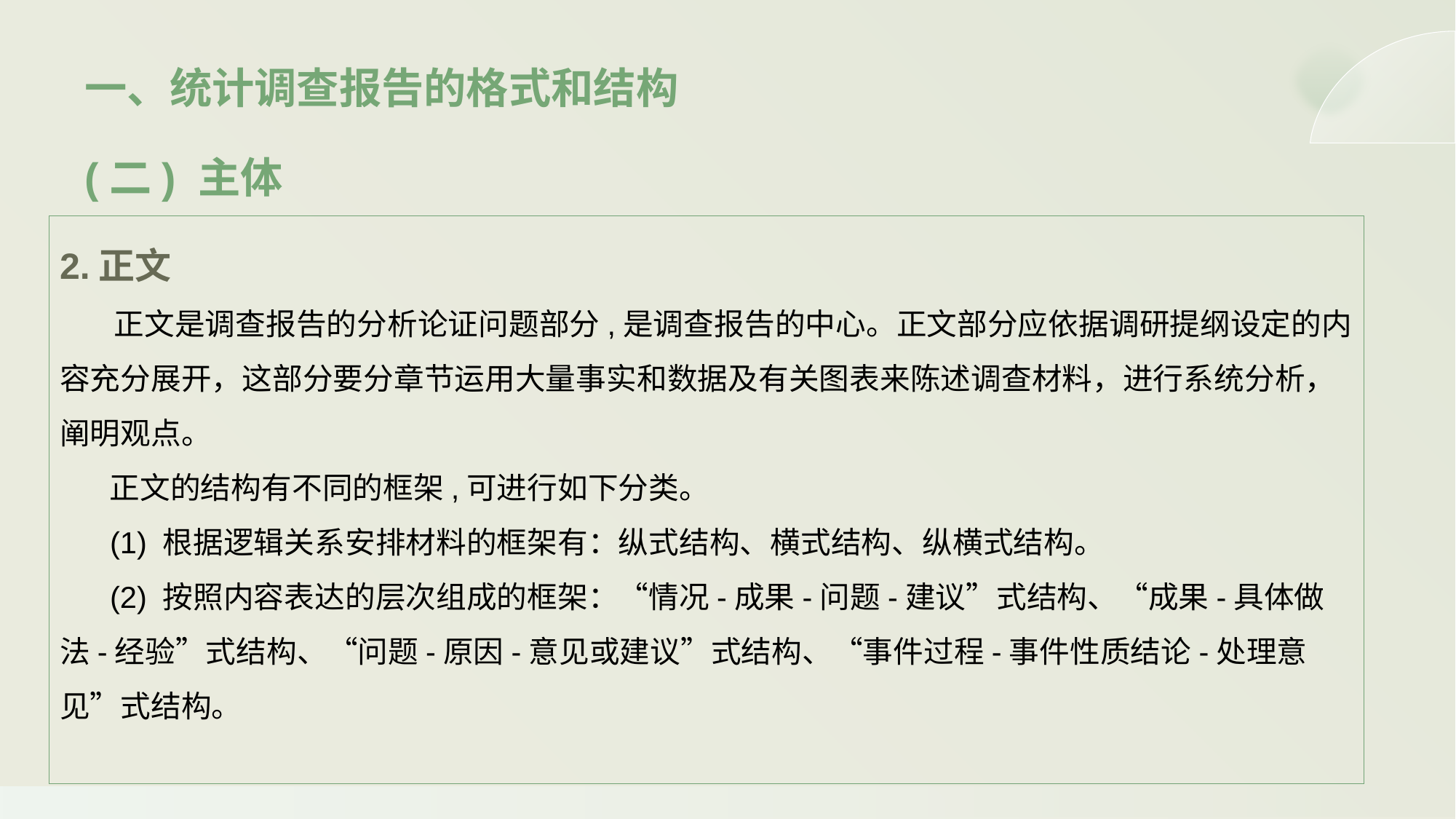

一、统计调查报告的格式和结构
(二) 主体
2.正文
       正文是调查报告的分析论证问题部分,是调查报告的中心。正文部分应依据调研提纲设定的内容充分展开，这部分要分章节运用大量事实和数据及有关图表来陈述调查材料，进行系统分析，阐明观点。
       正文的结构有不同的框架,可进行如下分类。
      (1) 根据逻辑关系安排材料的框架有：纵式结构、横式结构、纵横式结构。
      (2) 按照内容表达的层次组成的框架：“情况-成果-问题-建议”式结构、“成果-具体做法-经验”式结构、“问题-原因-意见或建议”式结构、“事件过程-事件性质结论-处理意见”式结构。